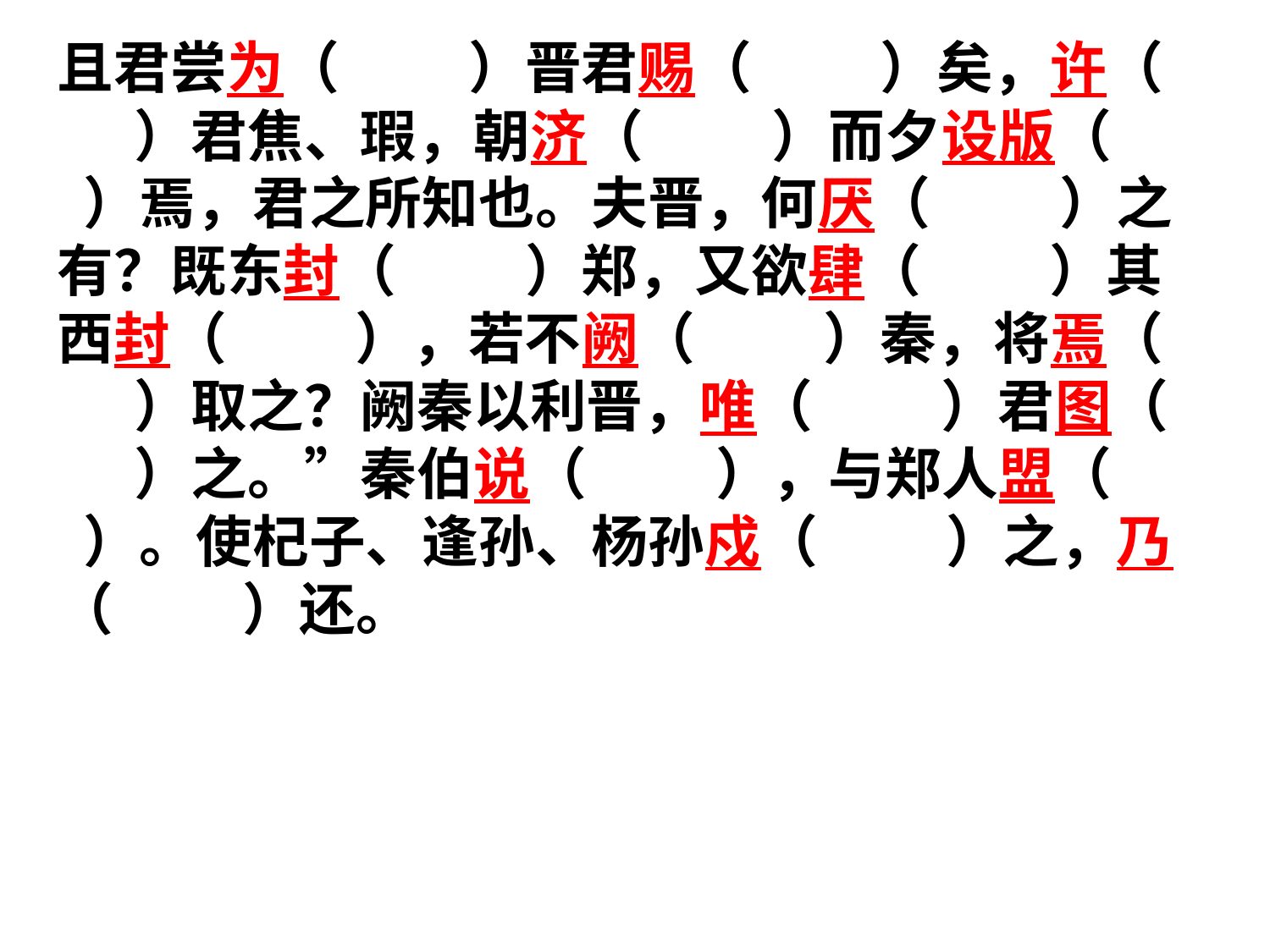

且君尝为（          ）晋君赐（          ）矣，许（          ）君焦、瑕，朝济（          ）而夕设版（          ）焉，君之所知也。夫晋，何厌（          ）之有？既东封（          ）郑，又欲肆（          ）其西封（          ），若不阙（          ）秦，将焉（          ）取之？阙秦以利晋，唯（          ）君图（          ）之。”秦伯说（          ），与郑人盟（          ）。使杞子、逢孙、杨孙戍（          ）之，乃（          ）还。